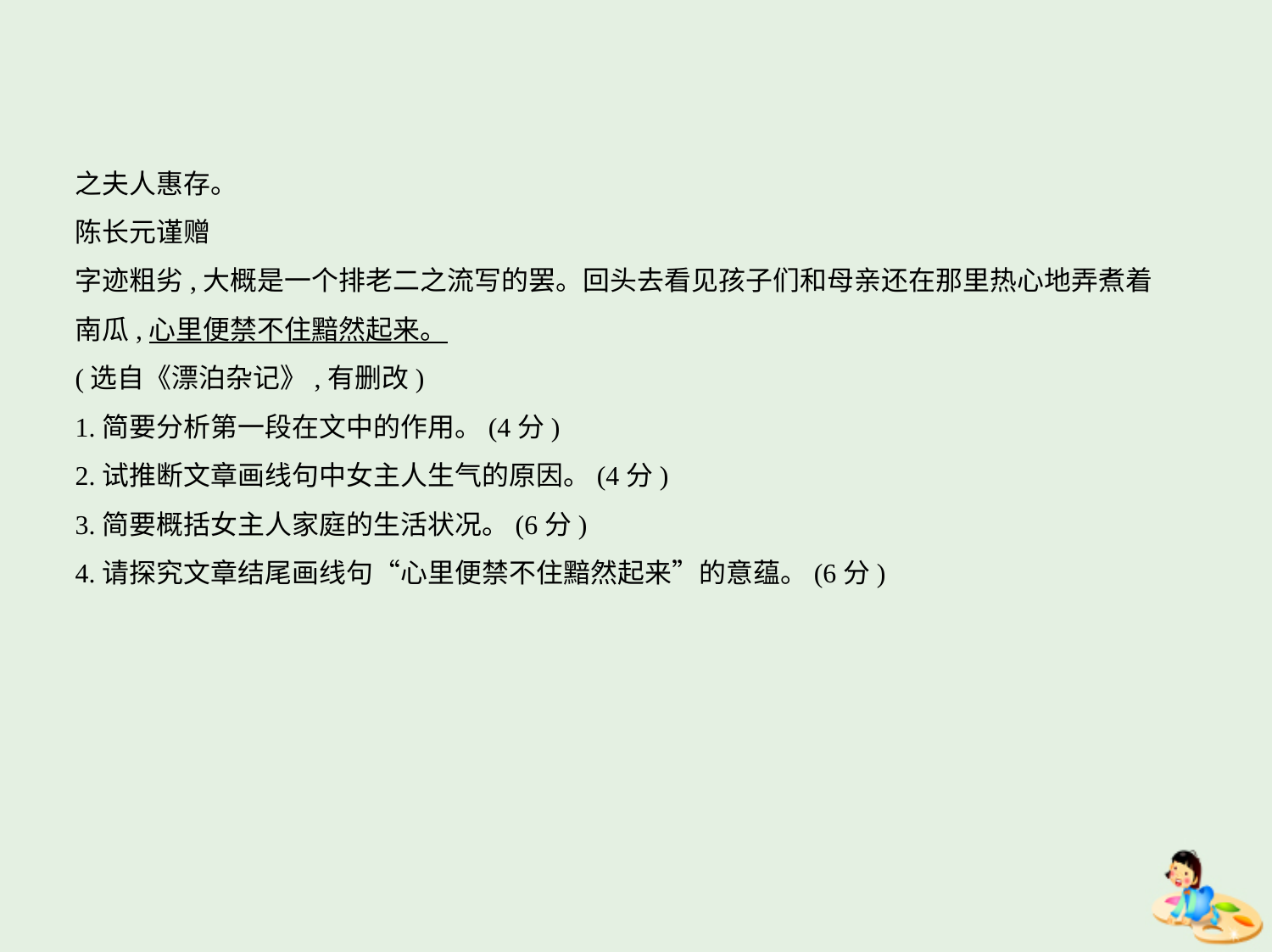

之夫人惠存。
陈长元谨赠
字迹粗劣,大概是一个排老二之流写的罢。回头去看见孩子们和母亲还在那里热心地弄煮着
南瓜,心里便禁不住黯然起来。
(选自《漂泊杂记》,有删改)
1.简要分析第一段在文中的作用。(4分)
2.试推断文章画线句中女主人生气的原因。(4分)
3.简要概括女主人家庭的生活状况。(6分)
4.请探究文章结尾画线句“心里便禁不住黯然起来”的意蕴。(6分)